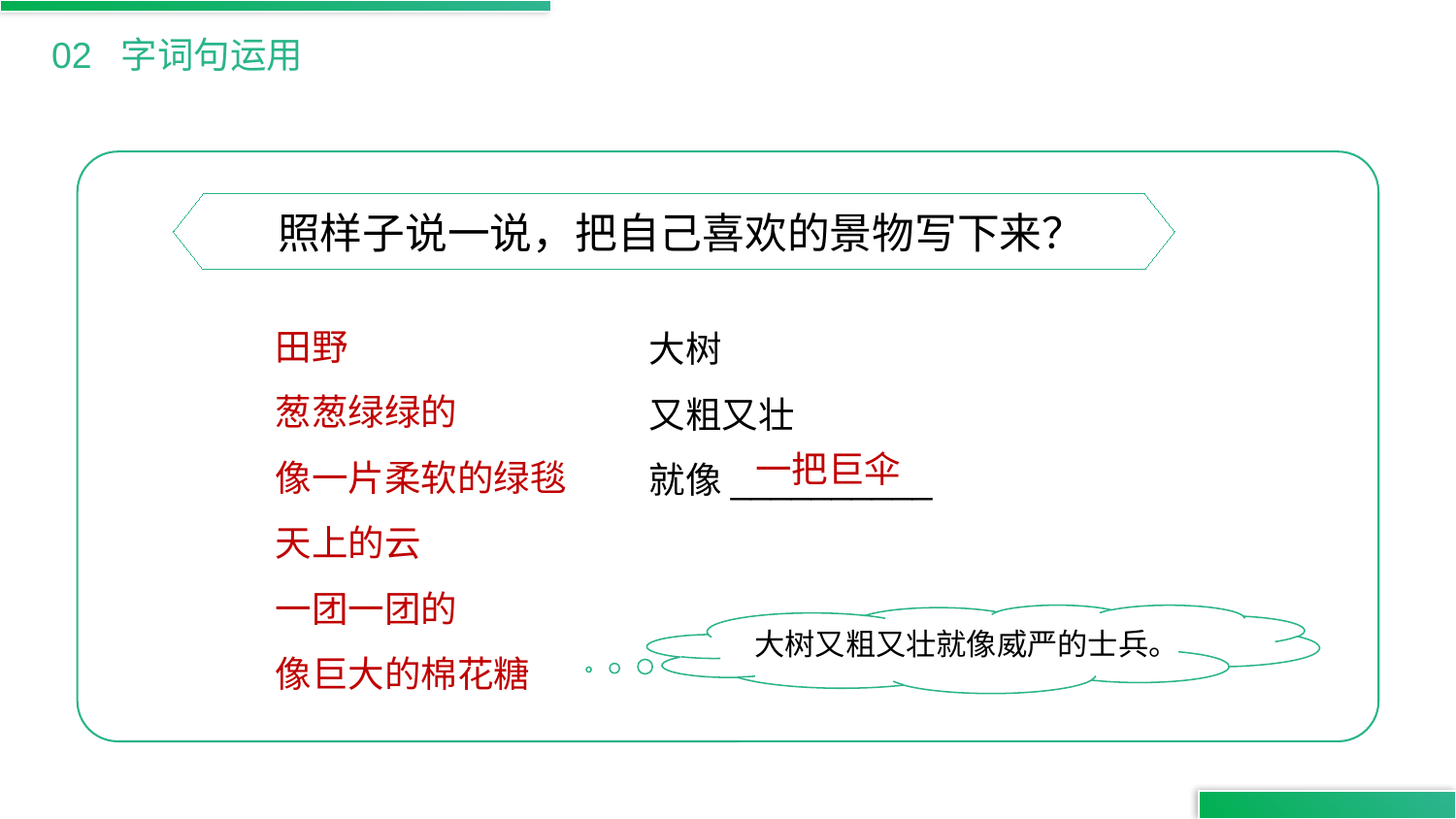

02  字词句运用
照样子说一说，把自己喜欢的景物写下来？
田野
葱葱绿绿的
像一片柔软的绿毯
天上的云
一团一团的
像巨大的棉花糖
大树
又粗又壮
就像__________
一把巨伞
大树又粗又壮就像威严的士兵。